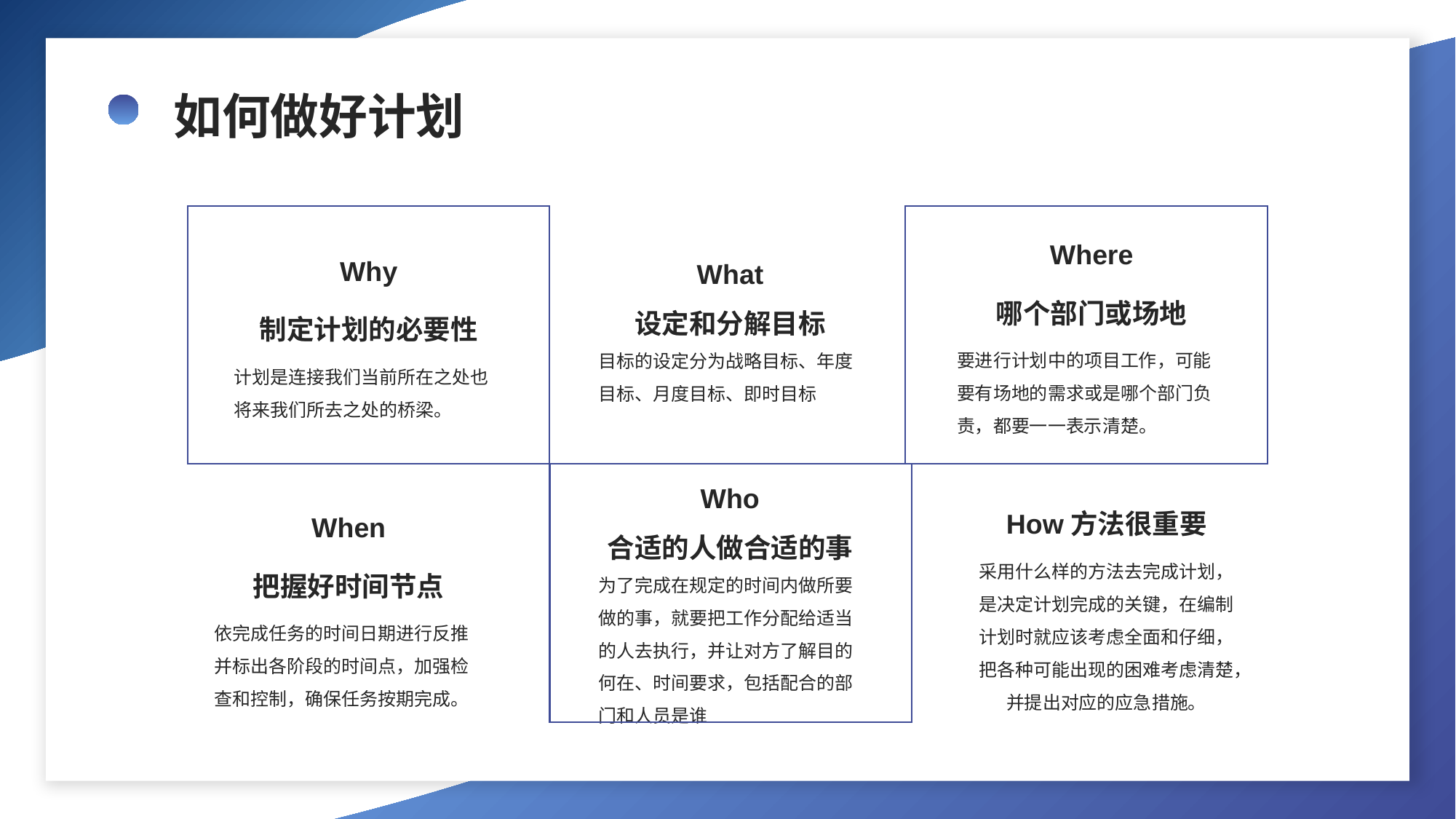

如何做好计划

What
设定和分解目标
目标的设定分为战略目标、年度目标、月度目标、即时目标
Where
哪个部门或场地
要进行计划中的项目工作，可能要有场地的需求或是哪个部门负责，都要一一表示清楚。
Why
制定计划的必要性
计划是连接我们当前所在之处也将来我们所去之处的桥梁。
When
把握好时间节点
依完成任务的时间日期进行反推并标出各阶段的时间点，加强检查和控制，确保任务按期完成。
How方法很重要
采用什么样的方法去完成计划，是决定计划完成的关键，在编制计划时就应该考虑全面和仔细，把各种可能出现的困难考虑清楚，并提出对应的应急措施。

Who
合适的人做合适的事
为了完成在规定的时间内做所要做的事，就要把工作分配给适当的人去执行，并让对方了解目的何在、时间要求，包括配合的部门和人员是谁